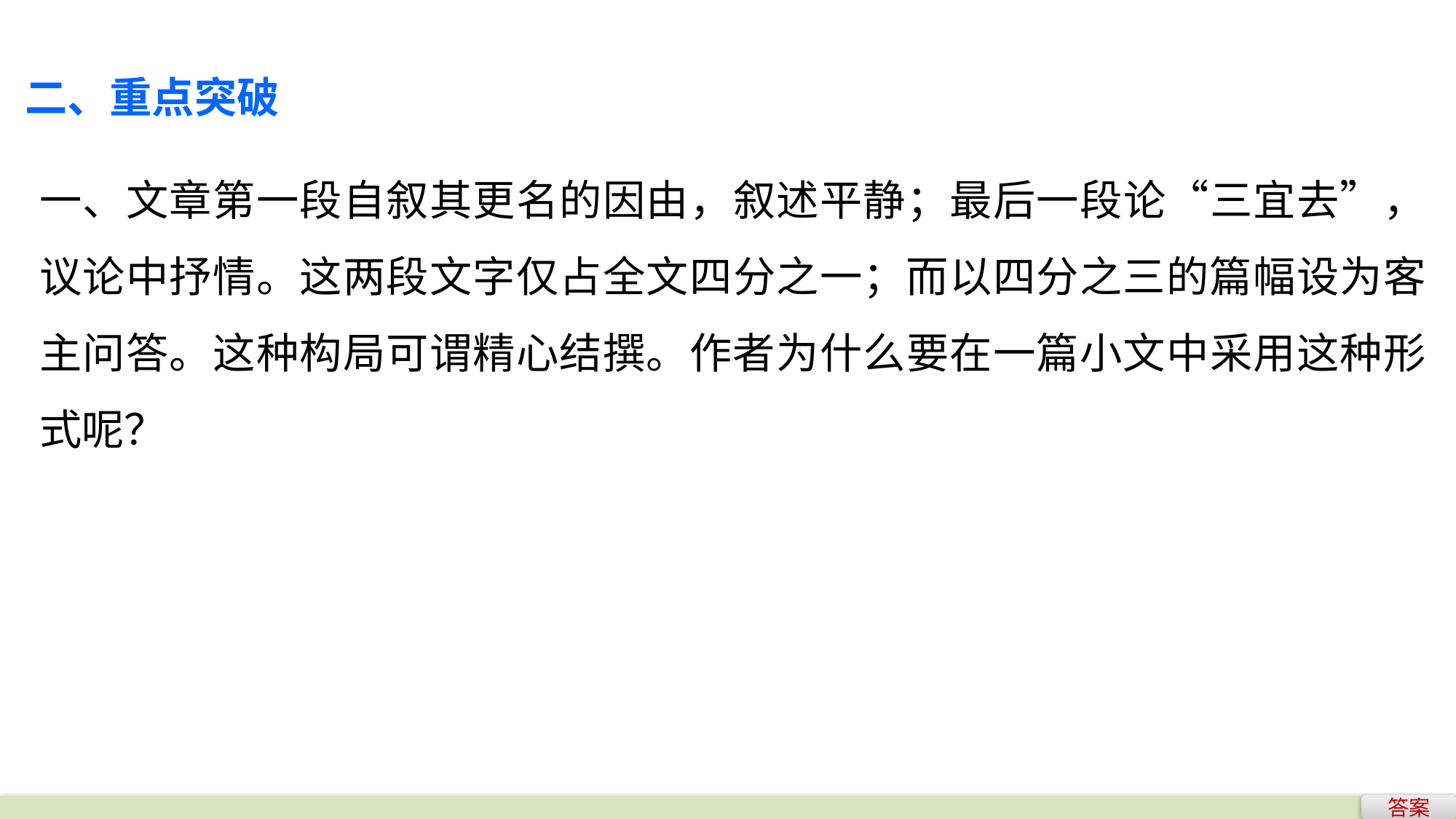

二、重点突破
一、文章第一段自叙其更名的因由，叙述平静；最后一段论“三宜去”，议论中抒情。这两段文字仅占全文四分之一；而以四分之三的篇幅设为客主问答。这种构局可谓精心结撰。作者为什么要在一篇小文中采用这种形式呢？
答案